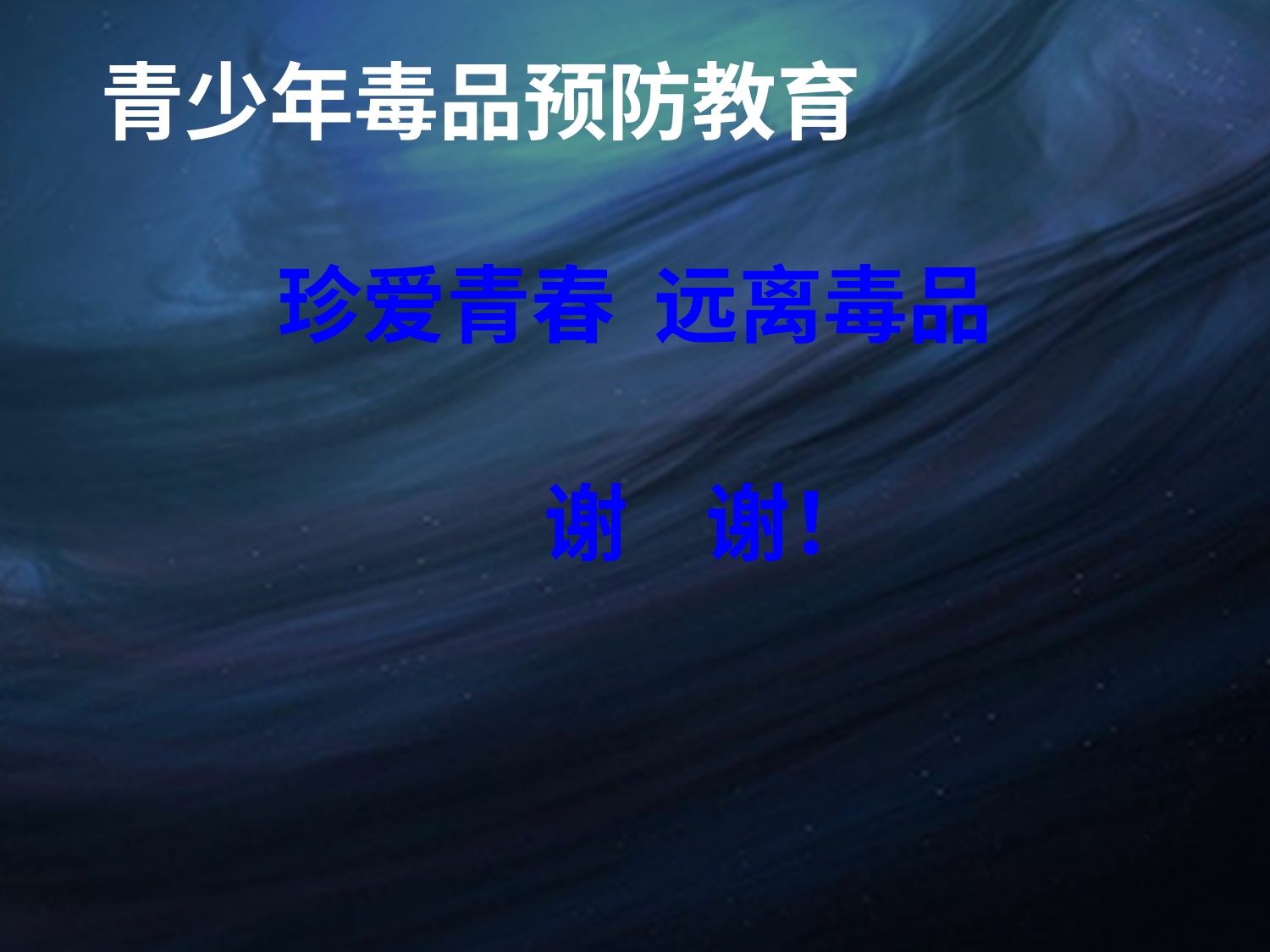

# 青少年毒品预防教育

珍爱青春  远离毒品

                      谢    谢！

69